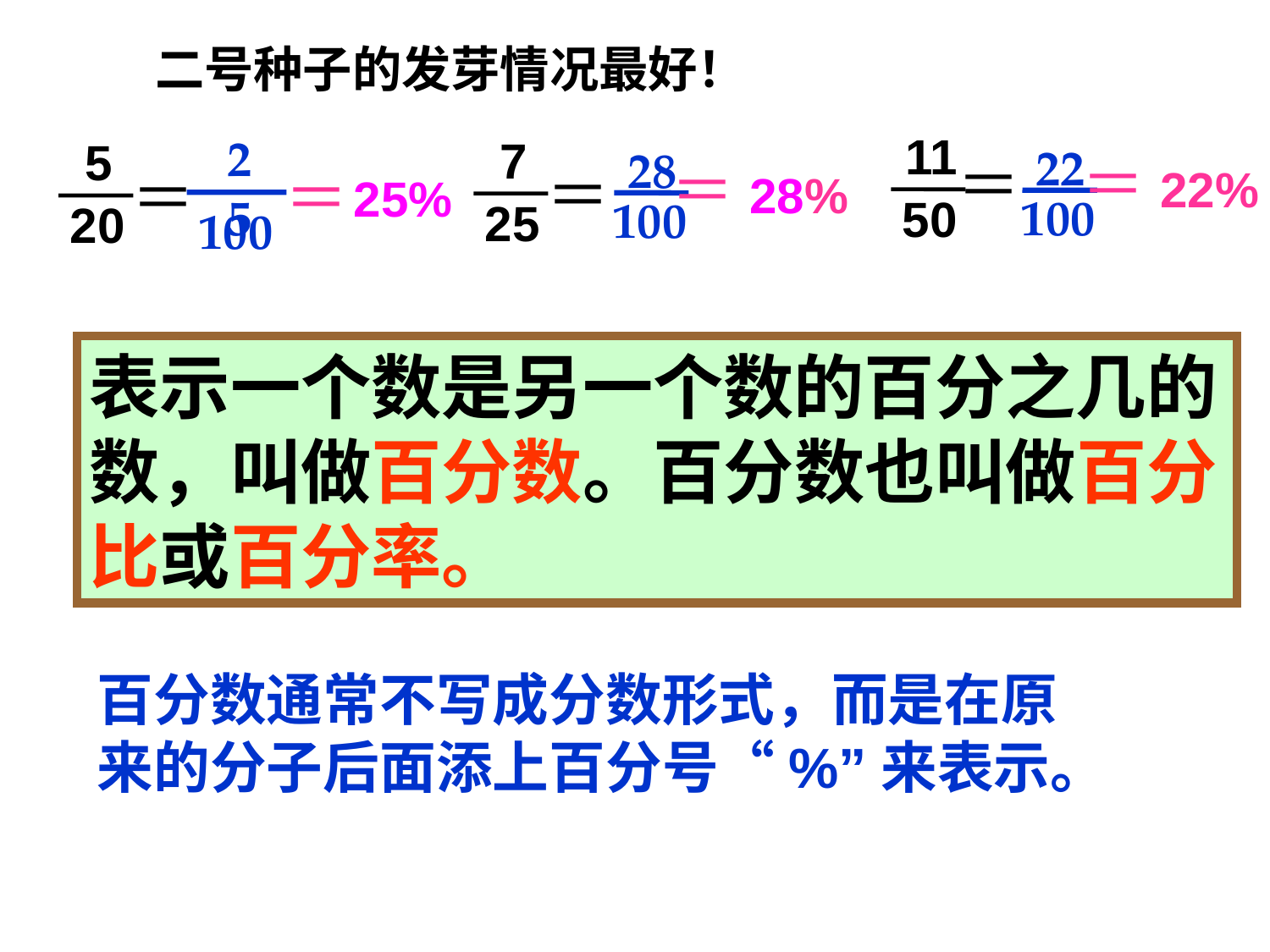

二号种子的发芽情况最好！
11
50

25

100
7
25

5
20

22
100

28
100

＝22%
＝
＝28%
＝
＝
＝
25%
表示一个数是另一个数的百分之几的数，叫做百分数。百分数也叫做百分比或百分率。
百分数通常不写成分数形式，而是在原来的分子后面添上百分号“%”来表示。